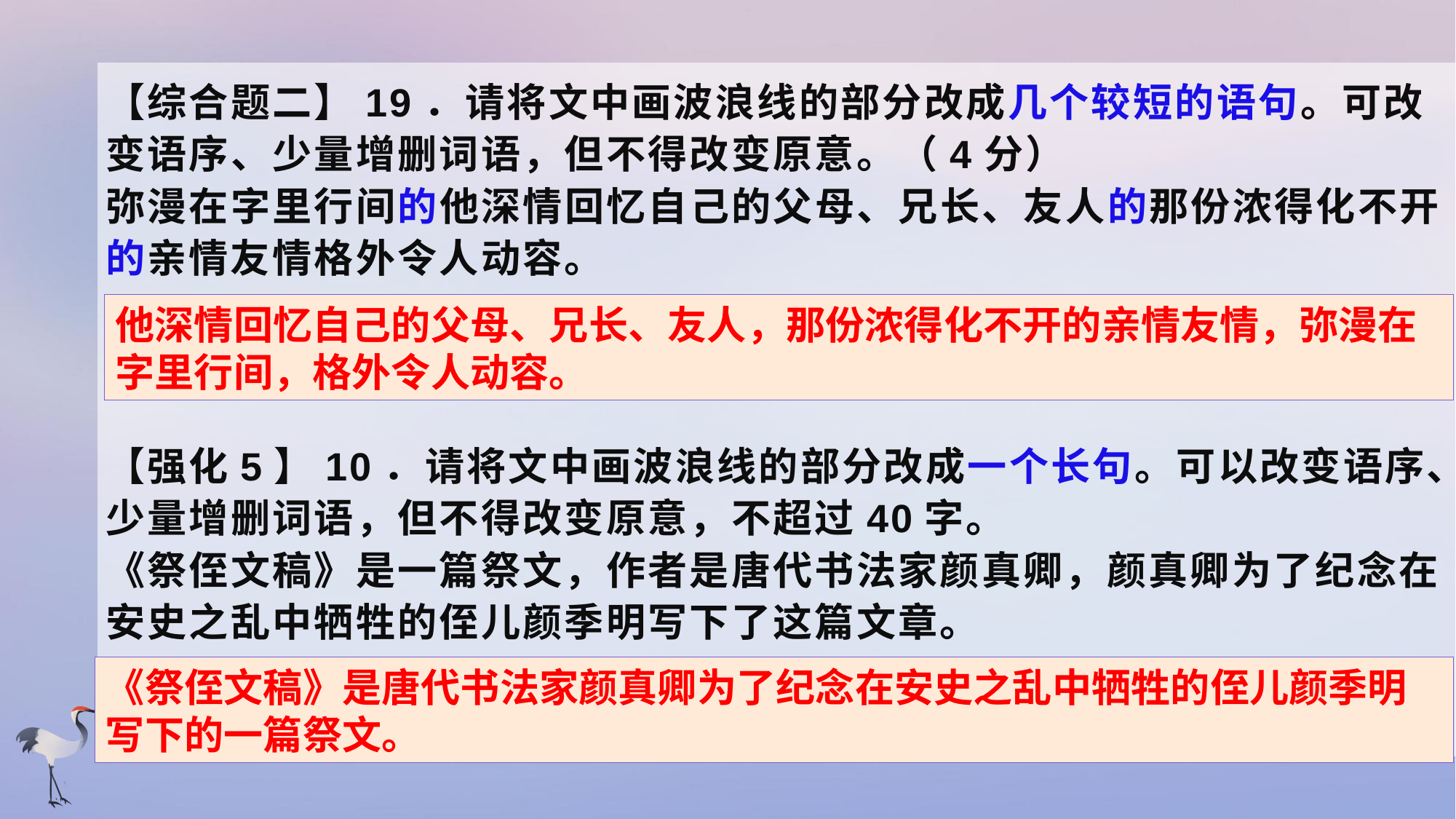

【综合题二】19．请将文中画波浪线的部分改成几个较短的语句。可改变语序、少量增删词语，但不得改变原意。（4分）
弥漫在字里行间的他深情回忆自己的父母、兄长、友人的那份浓得化不开的亲情友情格外令人动容。

【强化5】10．请将文中画波浪线的部分改成一个长句。可以改变语序、少量增删词语，但不得改变原意，不超过40字。
《祭侄文稿》是一篇祭文，作者是唐代书法家颜真卿，颜真卿为了纪念在安史之乱中牺牲的侄儿颜季明写下了这篇文章。

他深情回忆自己的父母、兄长、友人，那份浓得化不开的亲情友情，弥漫在字里行间，格外令人动容。
《祭侄文稿》是唐代书法家颜真卿为了纪念在安史之乱中牺牲的侄儿颜季明写下的一篇祭文。